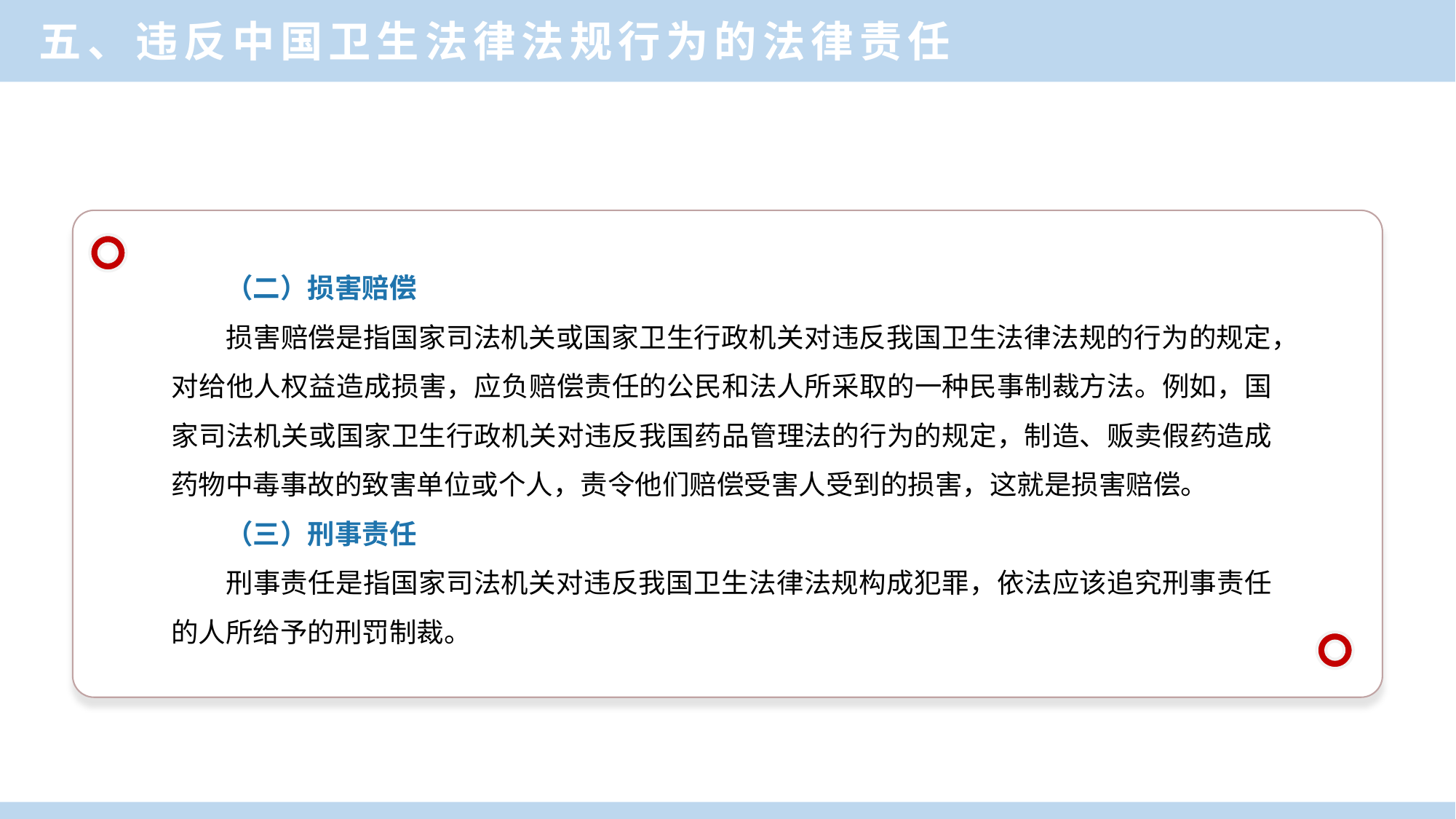

五、违反中国卫生法律法规行为的法律责任

（二）损害赔偿
损害赔偿是指国家司法机关或国家卫生行政机关对违反我国卫生法律法规的行为的规定，对给他人权益造成损害，应负赔偿责任的公民和法人所采取的一种民事制裁方法。例如，国家司法机关或国家卫生行政机关对违反我国药品管理法的行为的规定，制造、贩卖假药造成药物中毒事故的致害单位或个人，责令他们赔偿受害人受到的损害，这就是损害赔偿。
（三）刑事责任
刑事责任是指国家司法机关对违反我国卫生法律法规构成犯罪，依法应该追究刑事责任的人所给予的刑罚制裁。